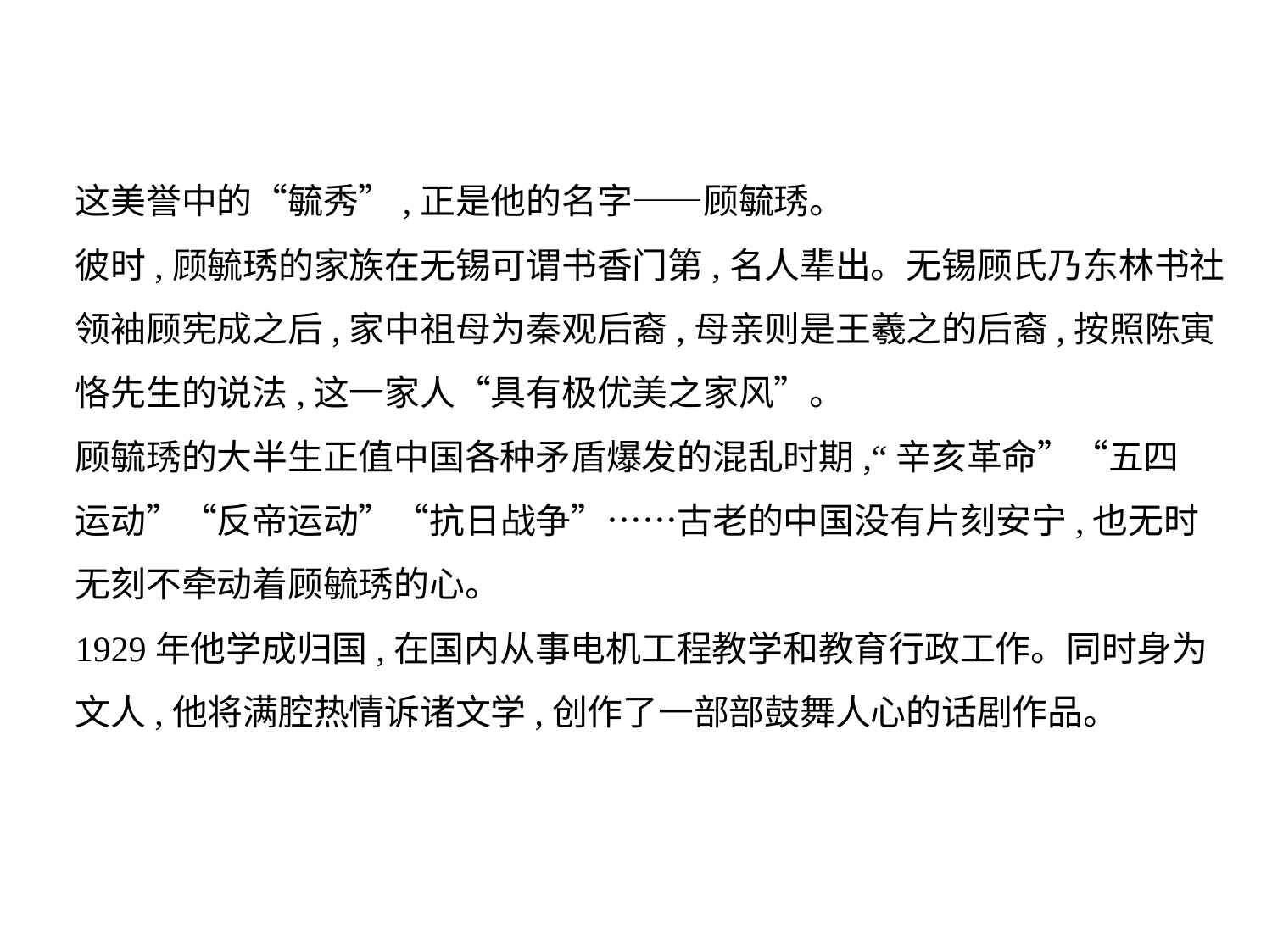

这美誉中的“毓秀”,正是他的名字——顾毓琇。
彼时,顾毓琇的家族在无锡可谓书香门第,名人辈出。无锡顾氏乃东林书社
领袖顾宪成之后,家中祖母为秦观后裔,母亲则是王羲之的后裔,按照陈寅
恪先生的说法,这一家人“具有极优美之家风”。
顾毓琇的大半生正值中国各种矛盾爆发的混乱时期,“辛亥革命”“五四
运动”“反帝运动”“抗日战争”……古老的中国没有片刻安宁,也无时
无刻不牵动着顾毓琇的心。
1929年他学成归国,在国内从事电机工程教学和教育行政工作。同时身为
文人,他将满腔热情诉诸文学,创作了一部部鼓舞人心的话剧作品。